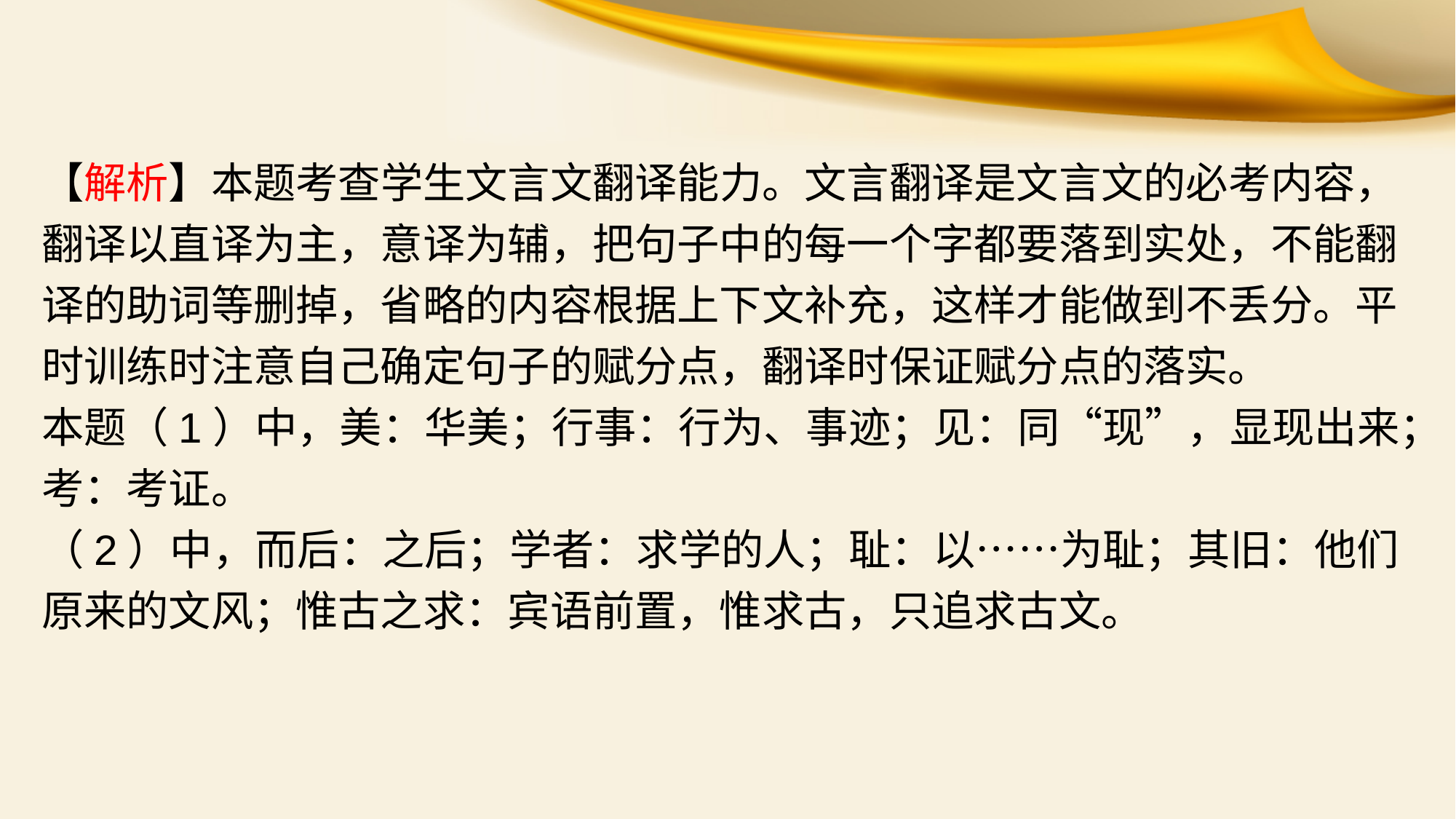

【解析】本题考查学生文言文翻译能力。文言翻译是文言文的必考内容，翻译以直译为主，意译为辅，把句子中的每一个字都要落到实处，不能翻译的助词等删掉，省略的内容根据上下文补充，这样才能做到不丢分。平时训练时注意自己确定句子的赋分点，翻译时保证赋分点的落实。
本题（1）中，美：华美；行事：行为、事迹；见：同“现”，显现出来；考：考证。
（2）中，而后：之后；学者：求学的人；耻：以……为耻；其旧：他们原来的文风；惟古之求：宾语前置，惟求古，只追求古文。